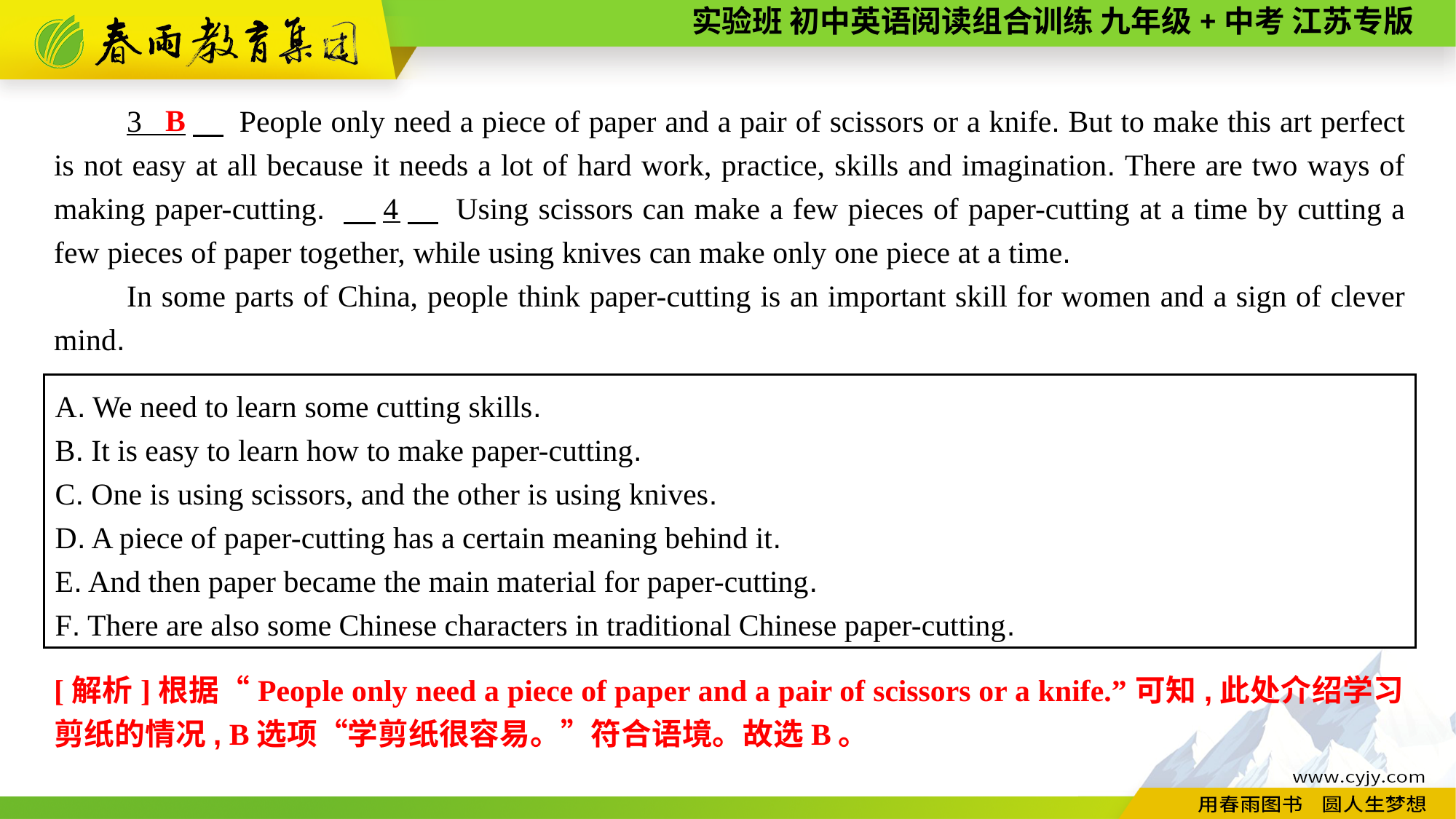

B
3     　 People only need a piece of paper and a pair of scissors or a knife. But to make this art perfect is not easy at all because it needs a lot of hard work, practice, skills and imagination. There are two ways of making paper-cutting. 　4　 Using scissors can make a few pieces of paper-cutting at a time by cutting a few pieces of paper together, while using knives can make only one piece at a time.
In some parts of China, people think paper-cutting is an important skill for women and a sign of clever mind.
A. We need to learn some cutting skills.
B. It is easy to learn how to make paper-cutting.
C. One is using scissors, and the other is using knives.
D. A piece of paper-cutting has a certain meaning behind it.
E. And then paper became the main material for paper-cutting.
F. There are also some Chinese characters in traditional Chinese paper-cutting.
[解析]根据“People only need a piece of paper and a pair of scissors or a knife.”可知,此处介绍学习剪纸的情况, B选项“学剪纸很容易。”符合语境。故选B。